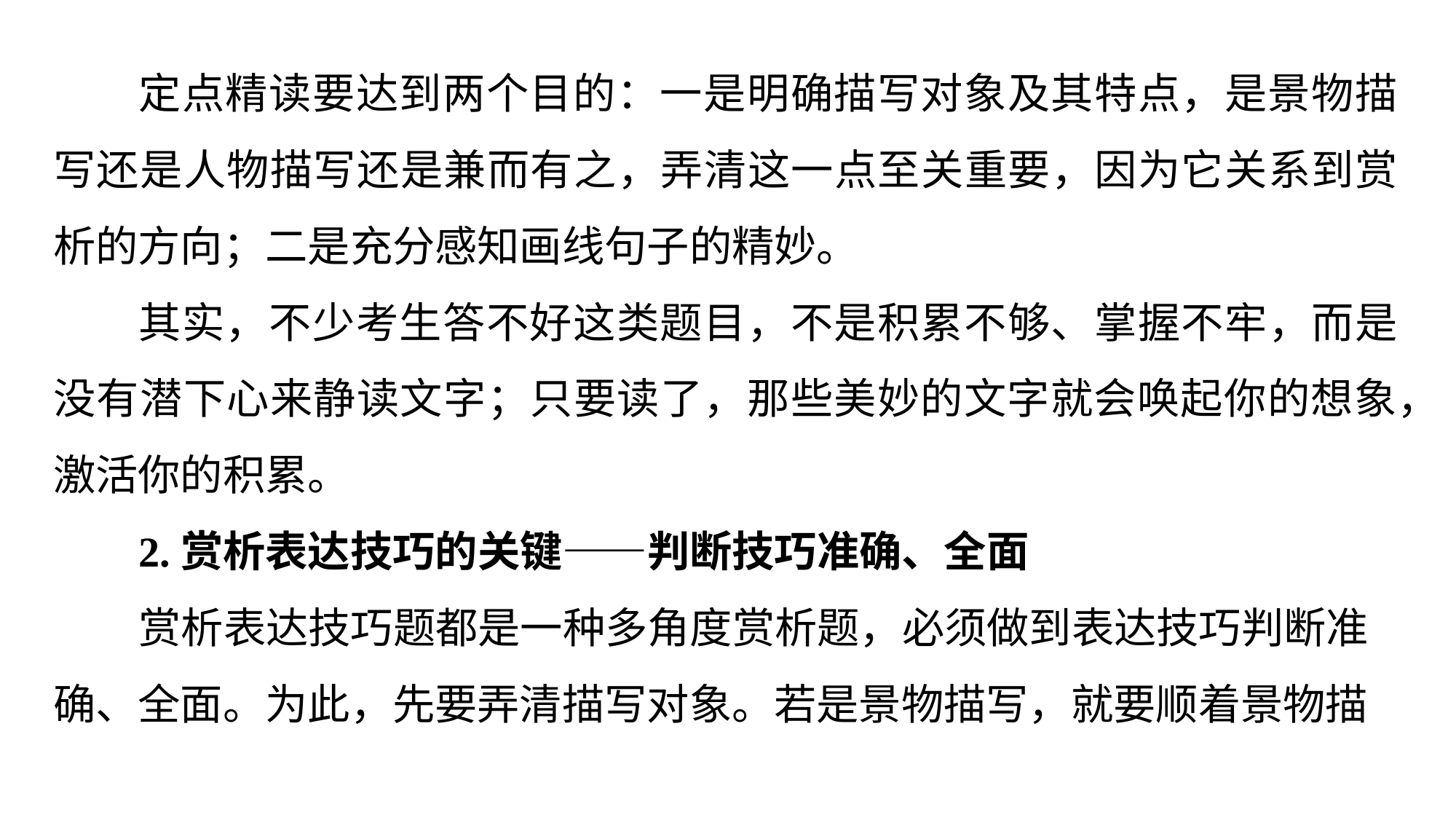

定点精读要达到两个目的：一是明确描写对象及其特点，是景物描写还是人物描写还是兼而有之，弄清这一点至关重要，因为它关系到赏析的方向；二是充分感知画线句子的精妙。
其实，不少考生答不好这类题目，不是积累不够、掌握不牢，而是没有潜下心来静读文字；只要读了，那些美妙的文字就会唤起你的想象，激活你的积累。
2.赏析表达技巧的关键——判断技巧准确、全面
赏析表达技巧题都是一种多角度赏析题，必须做到表达技巧判断准确、全面。为此，先要弄清描写对象。若是景物描写，就要顺着景物描